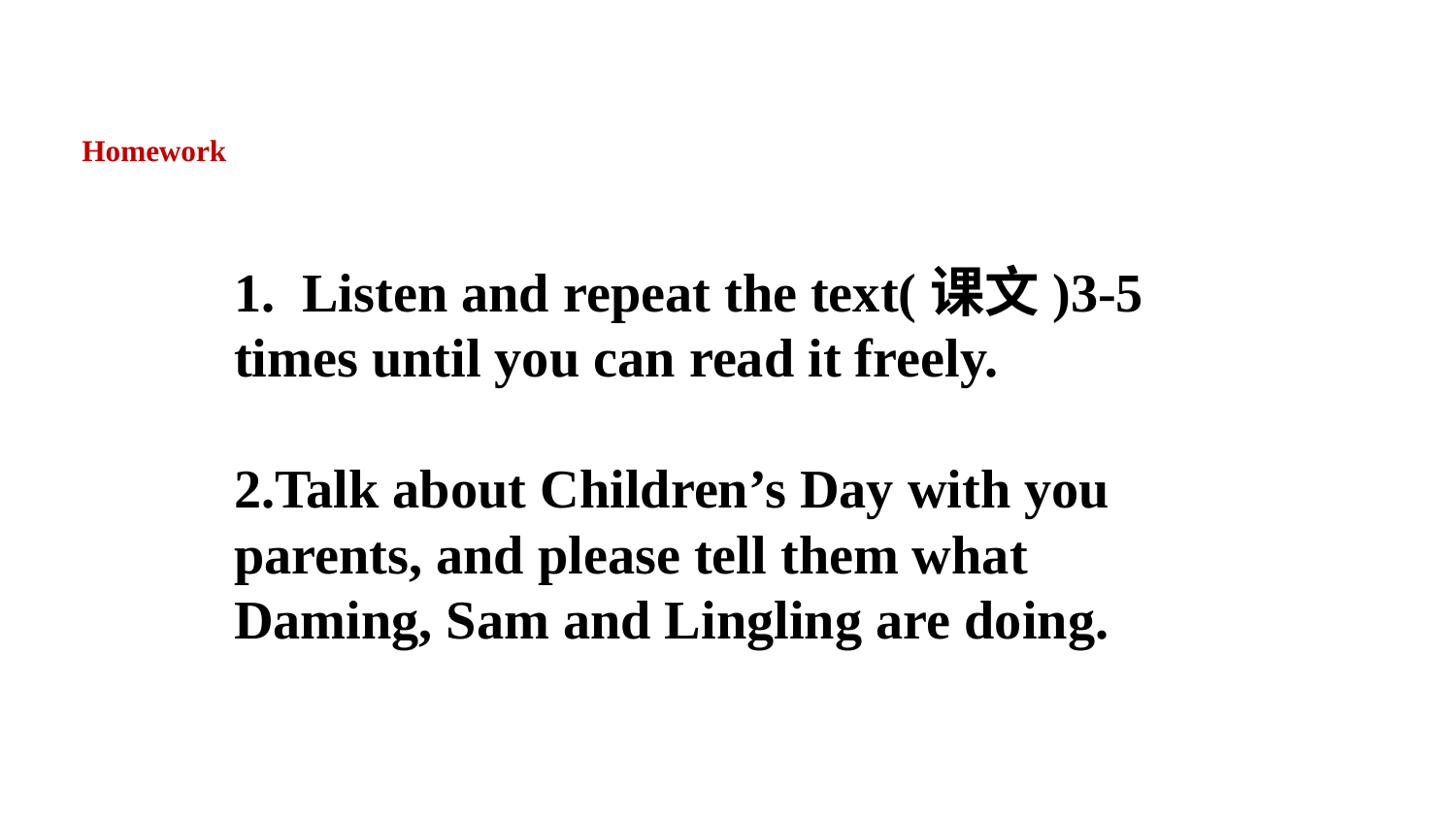

Homework
1.  Listen and repeat the text(课文)3-5 times until you can read it freely.

2.Talk about Children’s Day with you parents, and please tell them what Daming, Sam and Lingling are doing.